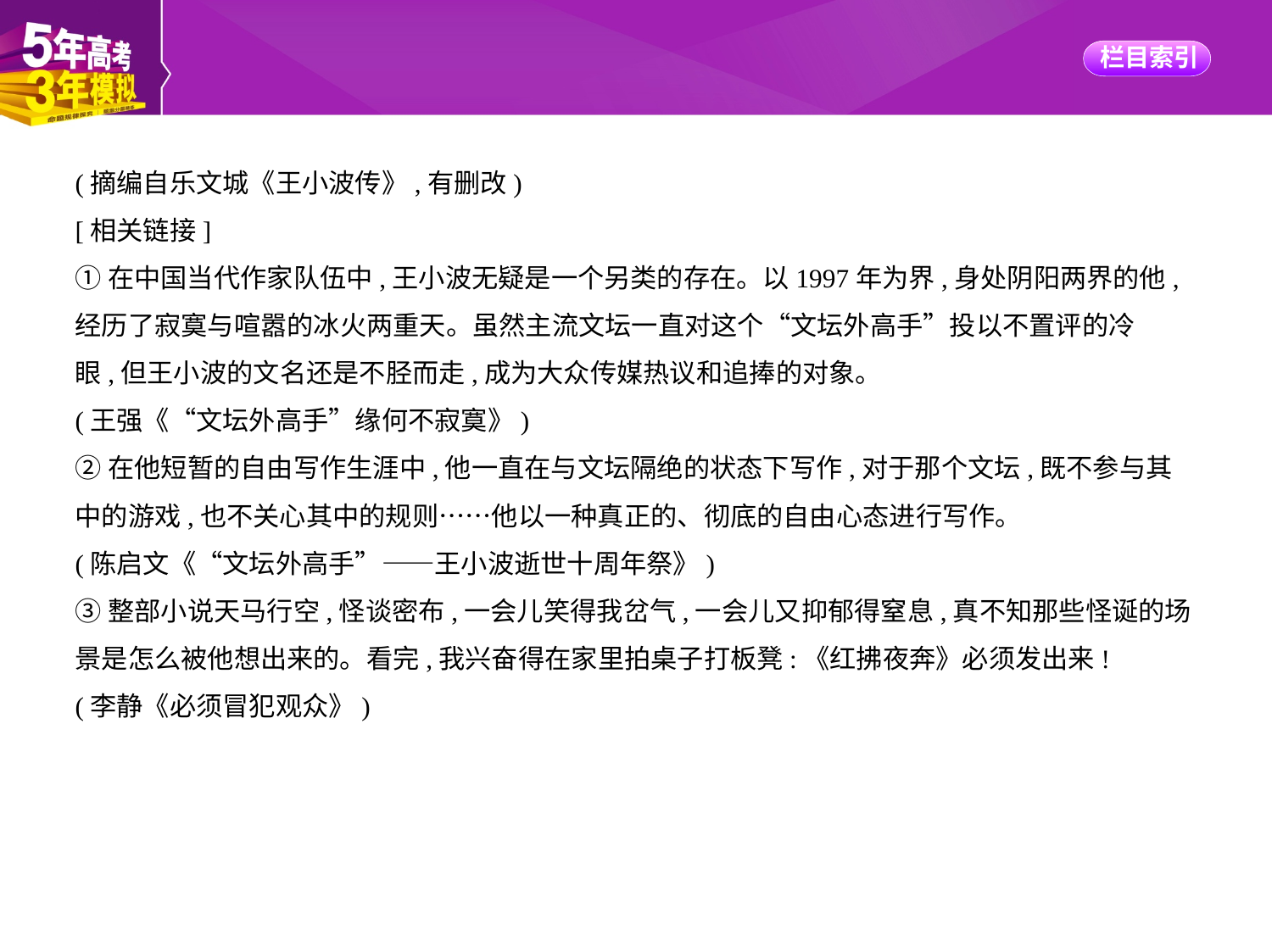

(摘编自乐文城《王小波传》,有删改)
[相关链接]
①在中国当代作家队伍中,王小波无疑是一个另类的存在。以1997年为界,身处阴阳两界的他,
经历了寂寞与喧嚣的冰火两重天。虽然主流文坛一直对这个“文坛外高手”投以不置评的冷
眼,但王小波的文名还是不胫而走,成为大众传媒热议和追捧的对象。
(王强《“文坛外高手”缘何不寂寞》)
②在他短暂的自由写作生涯中,他一直在与文坛隔绝的状态下写作,对于那个文坛,既不参与其
中的游戏,也不关心其中的规则……他以一种真正的、彻底的自由心态进行写作。
(陈启文《“文坛外高手”——王小波逝世十周年祭》)
③整部小说天马行空,怪谈密布,一会儿笑得我岔气,一会儿又抑郁得窒息,真不知那些怪诞的场
景是怎么被他想出来的。看完,我兴奋得在家里拍桌子打板凳:《红拂夜奔》必须发出来!
(李静《必须冒犯观众》)